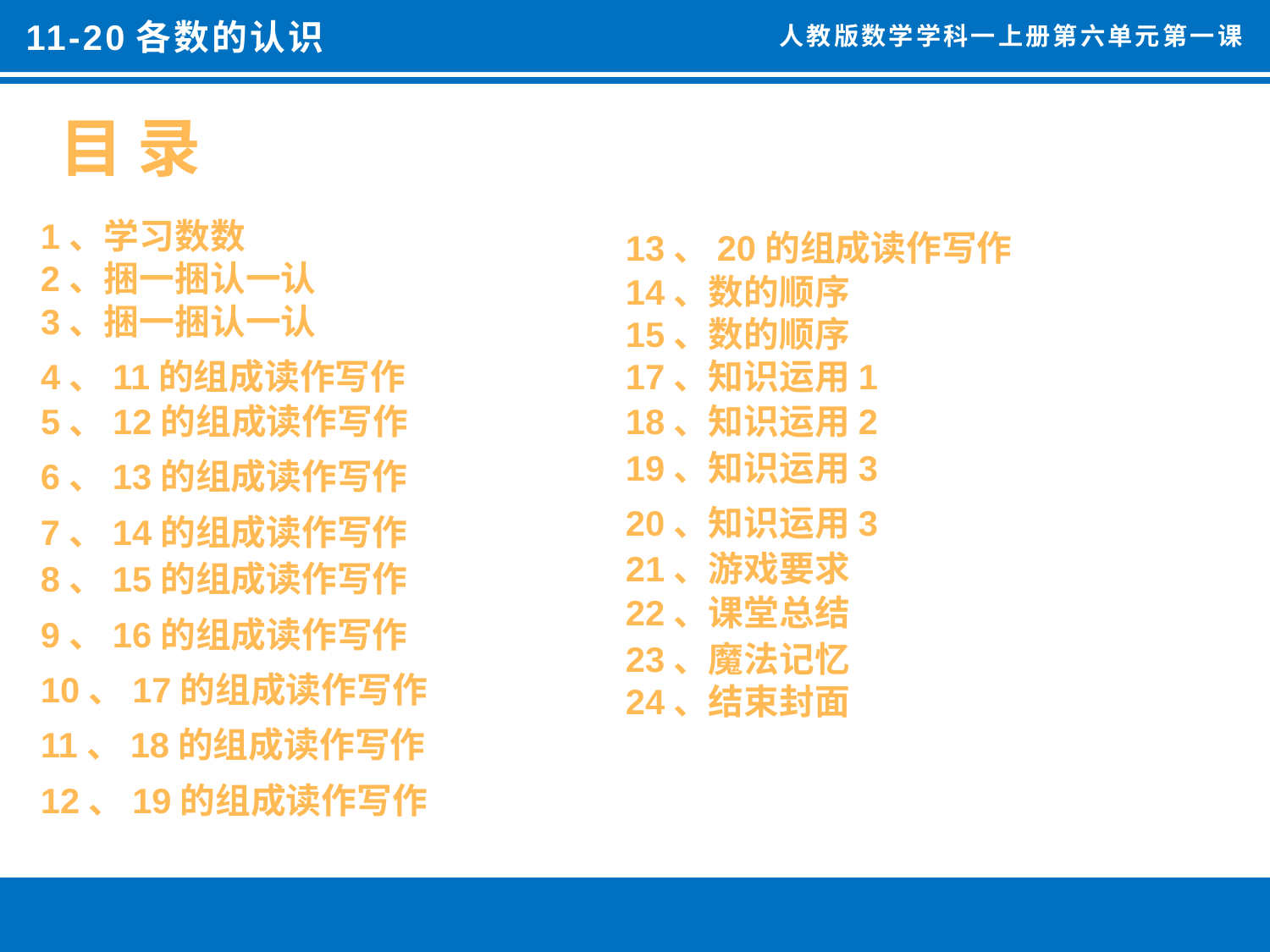

11-20各数的认识
人教版数学学科一上册第六单元第一课

目 录
1、学习数数
13、20的组成读作写作
2、捆一捆认一认
14、数的顺序
3、捆一捆认一认
15、数的顺序
4、11的组成读作写作
17、知识运用1
5、12的组成读作写作
18、知识运用2
19、知识运用3
6、13的组成读作写作
20、知识运用3
7、14的组成读作写作
21、游戏要求
8、15的组成读作写作
22、课堂总结
9、16的组成读作写作
23、魔法记忆
10、17的组成读作写作
24、结束封面
11、18的组成读作写作
12、19的组成读作写作